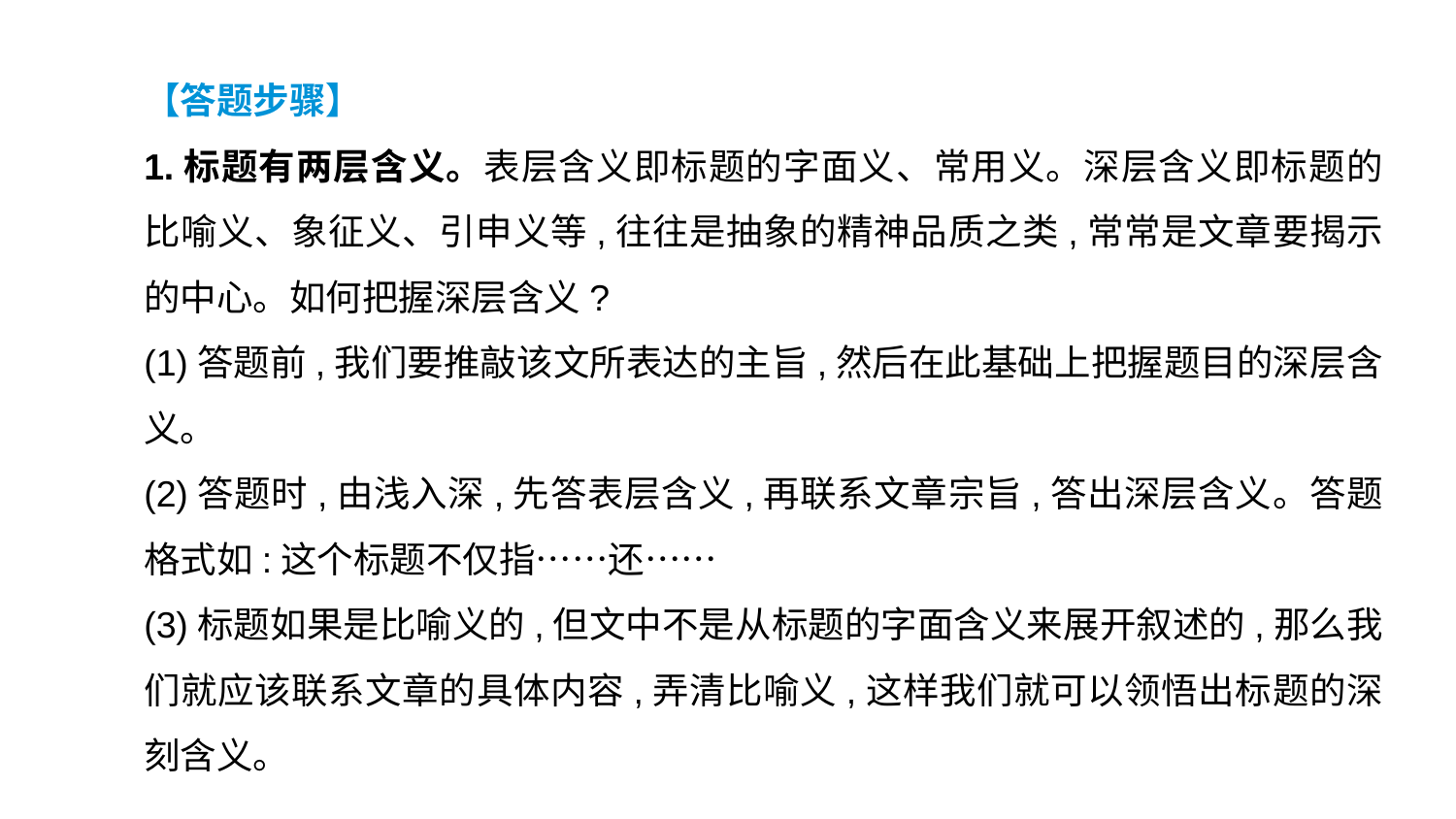

【答题步骤】
1.标题有两层含义。表层含义即标题的字面义、常用义。深层含义即标题的比喻义、象征义、引申义等,往往是抽象的精神品质之类,常常是文章要揭示的中心。如何把握深层含义?
(1)答题前,我们要推敲该文所表达的主旨,然后在此基础上把握题目的深层含义。
(2)答题时,由浅入深,先答表层含义,再联系文章宗旨,答出深层含义。答题格式如:这个标题不仅指……还……
(3)标题如果是比喻义的,但文中不是从标题的字面含义来展开叙述的,那么我们就应该联系文章的具体内容,弄清比喻义,这样我们就可以领悟出标题的深刻含义。